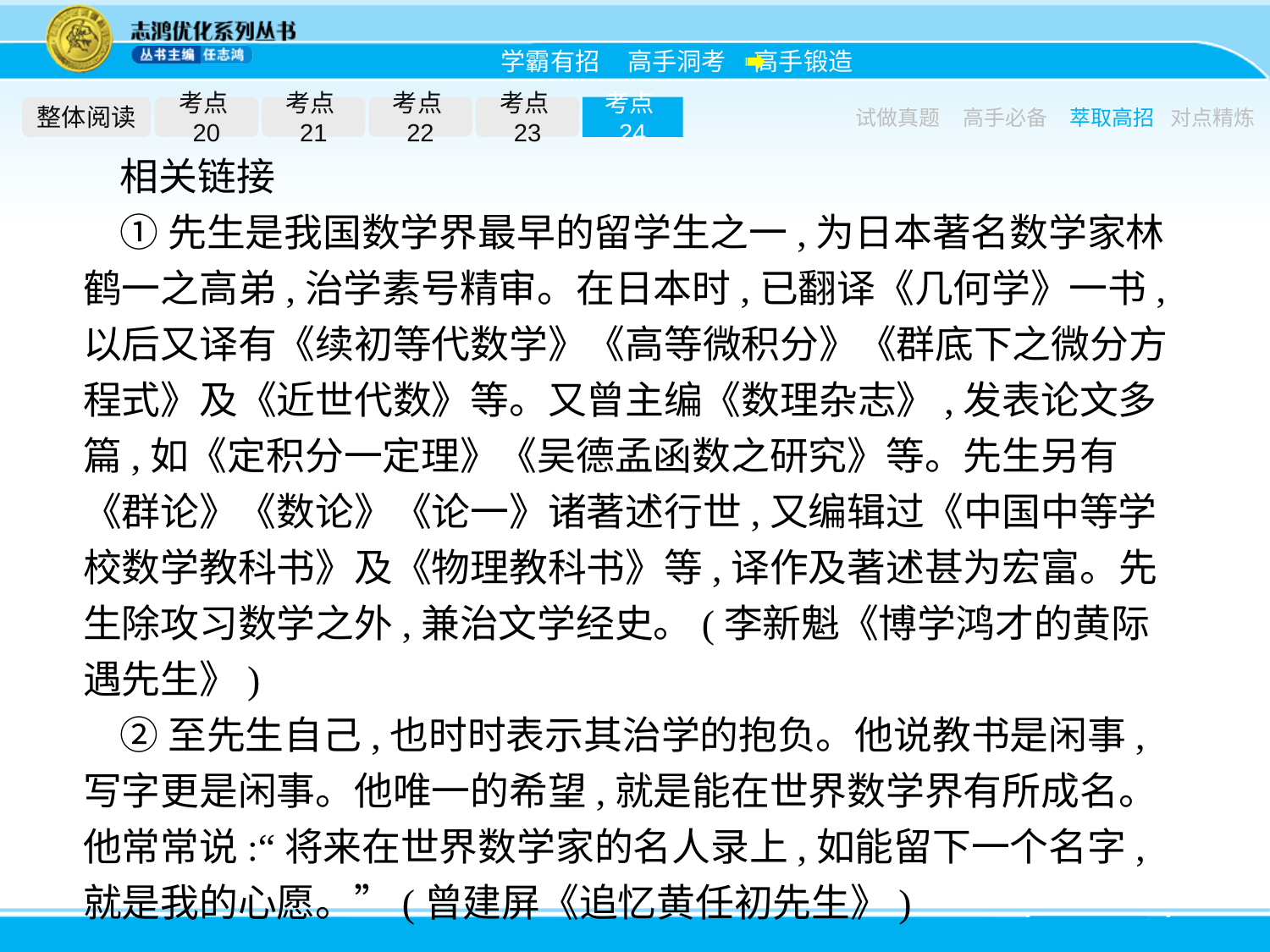

整体阅读
考点20
考点21
考点22
考点23
考点24
试做真题
高手必备
萃取高招
对点精炼
相关链接
①先生是我国数学界最早的留学生之一,为日本著名数学家林鹤一之高弟,治学素号精审。在日本时,已翻译《几何学》一书,以后又译有《续初等代数学》《高等微积分》《群底下之微分方程式》及《近世代数》等。又曾主编《数理杂志》,发表论文多篇,如《定积分一定理》《吴德孟函数之研究》等。先生另有《群论》《数论》《论一》诸著述行世,又编辑过《中国中等学校数学教科书》及《物理教科书》等,译作及著述甚为宏富。先生除攻习数学之外,兼治文学经史。(李新魁《博学鸿才的黄际遇先生》)
②至先生自己,也时时表示其治学的抱负。他说教书是闲事,写字更是闲事。他唯一的希望,就是能在世界数学界有所成名。他常常说:“将来在世界数学家的名人录上,如能留下一个名字,就是我的心愿。”(曾建屏《追忆黄任初先生》)